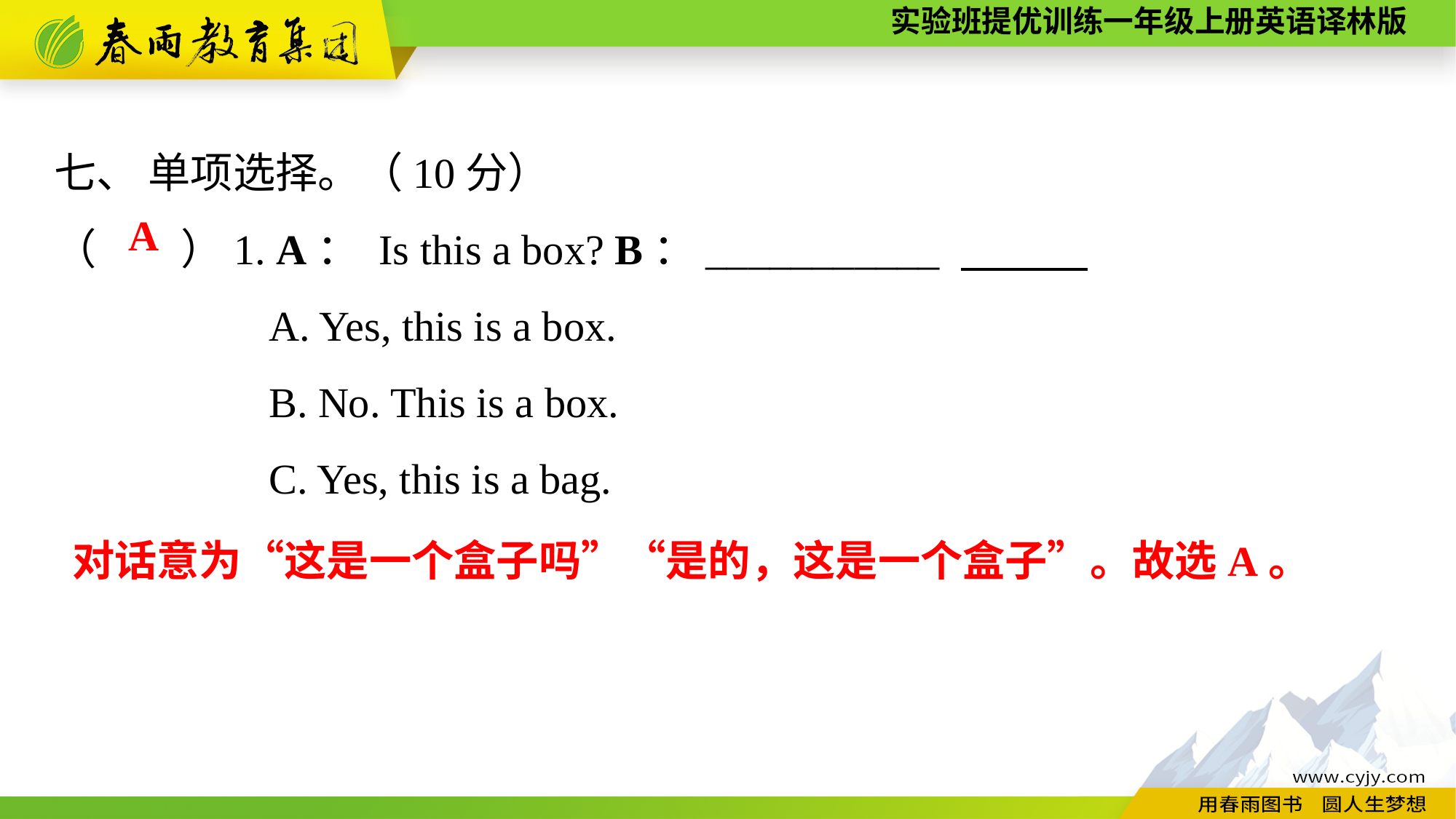

七、 单项选择。（10分）
（　　）1. A： Is this a box? B：___________
A. Yes, this is a box.
B. No. This is a box.
C. Yes, this is a bag.
A
对话意为“这是一个盒子吗”“是的，这是一个盒子”。故选A。